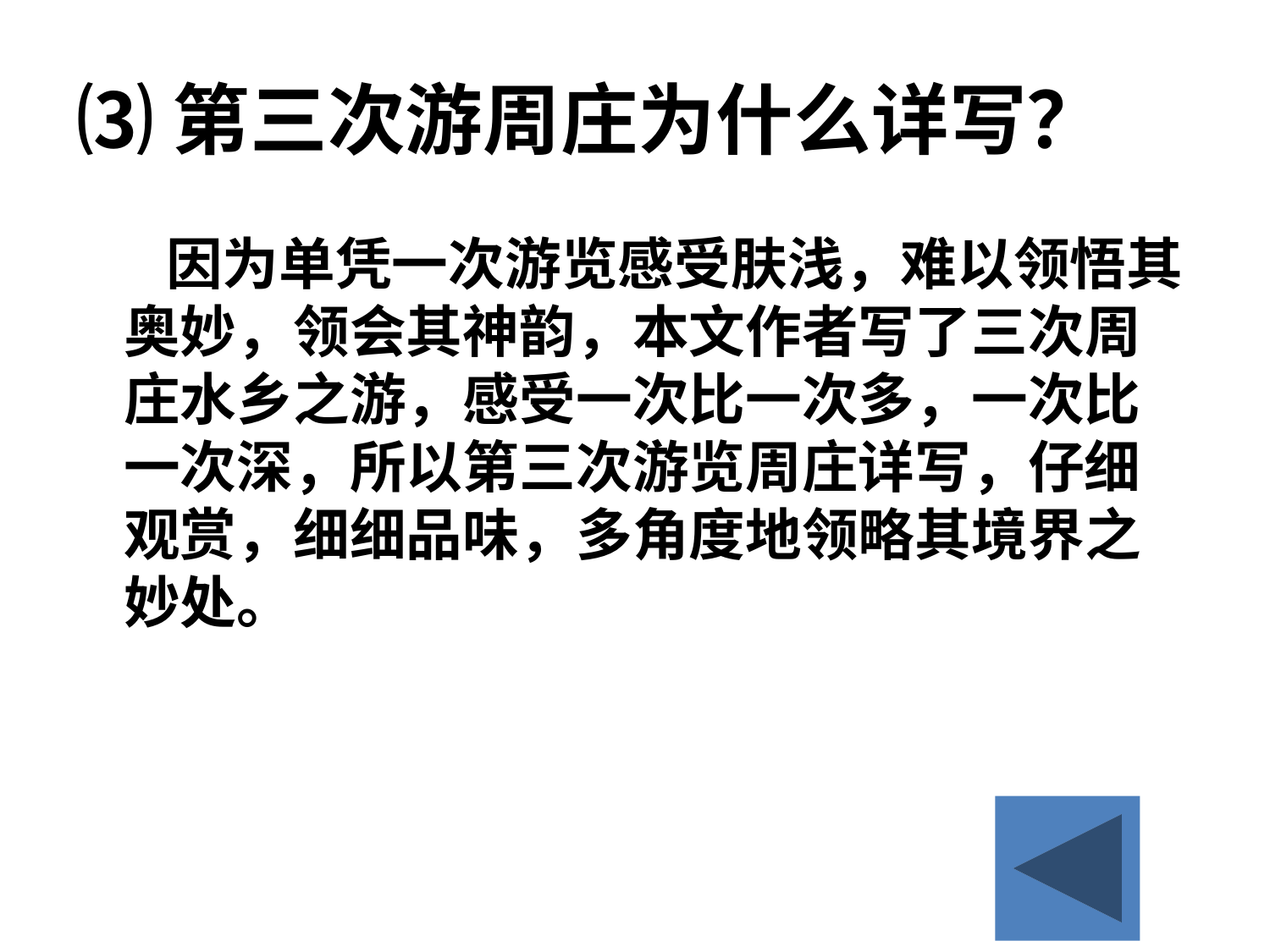

# ⑶第三次游周庄为什么详写？
      因为单凭一次游览感受肤浅，难以领悟其奥妙，领会其神韵，本文作者写了三次周庄水乡之游，感受一次比一次多，一次比一次深，所以第三次游览周庄详写，仔细观赏，细细品味，多角度地领略其境界之妙处。